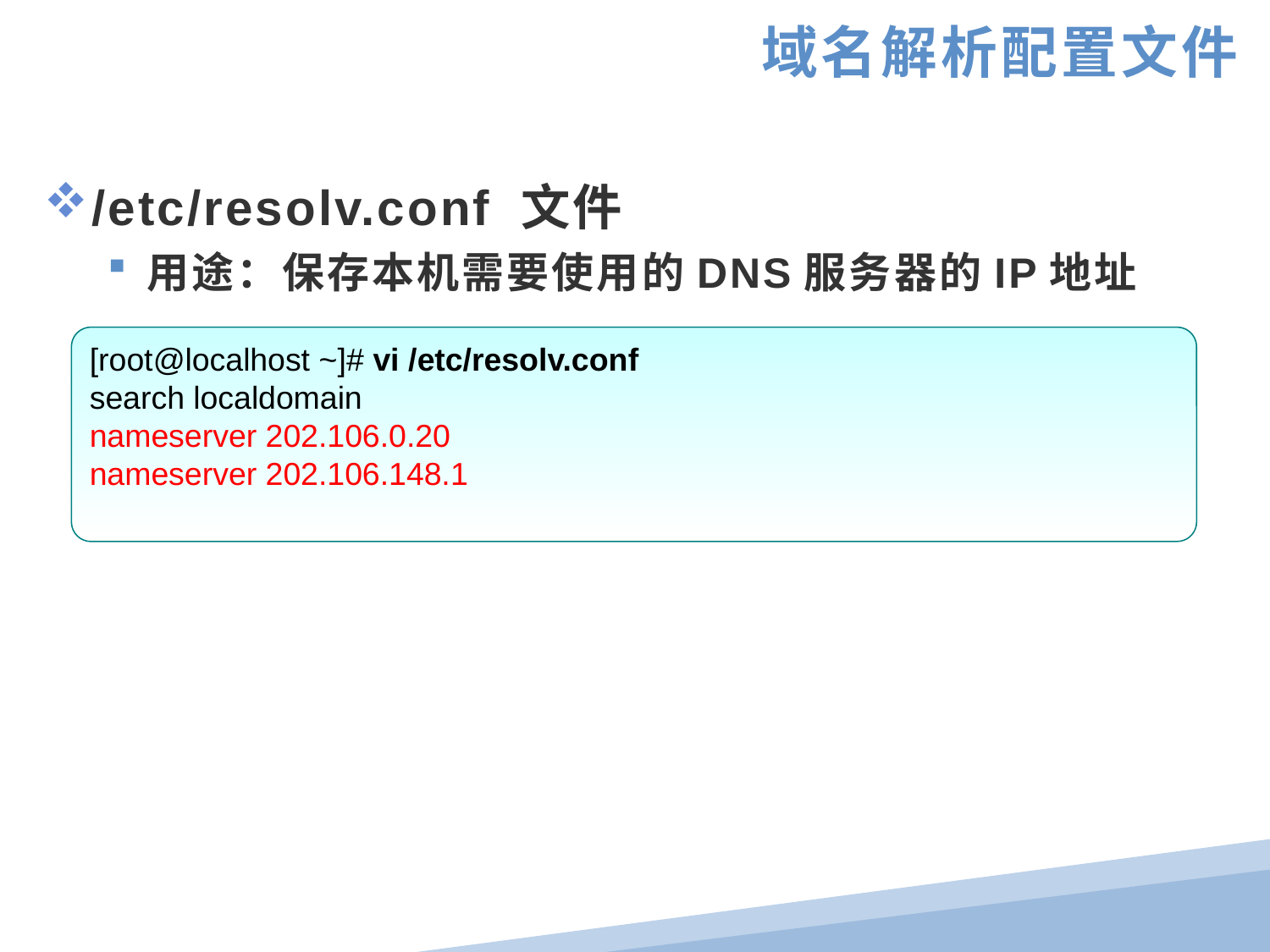

域名解析配置文件
/etc/resolv.conf 文件
用途：保存本机需要使用的DNS服务器的IP地址

[root@localhost ~]# vi /etc/resolv.conf
search localdomain
nameserver 202.106.0.20
nameserver 202.106.148.1